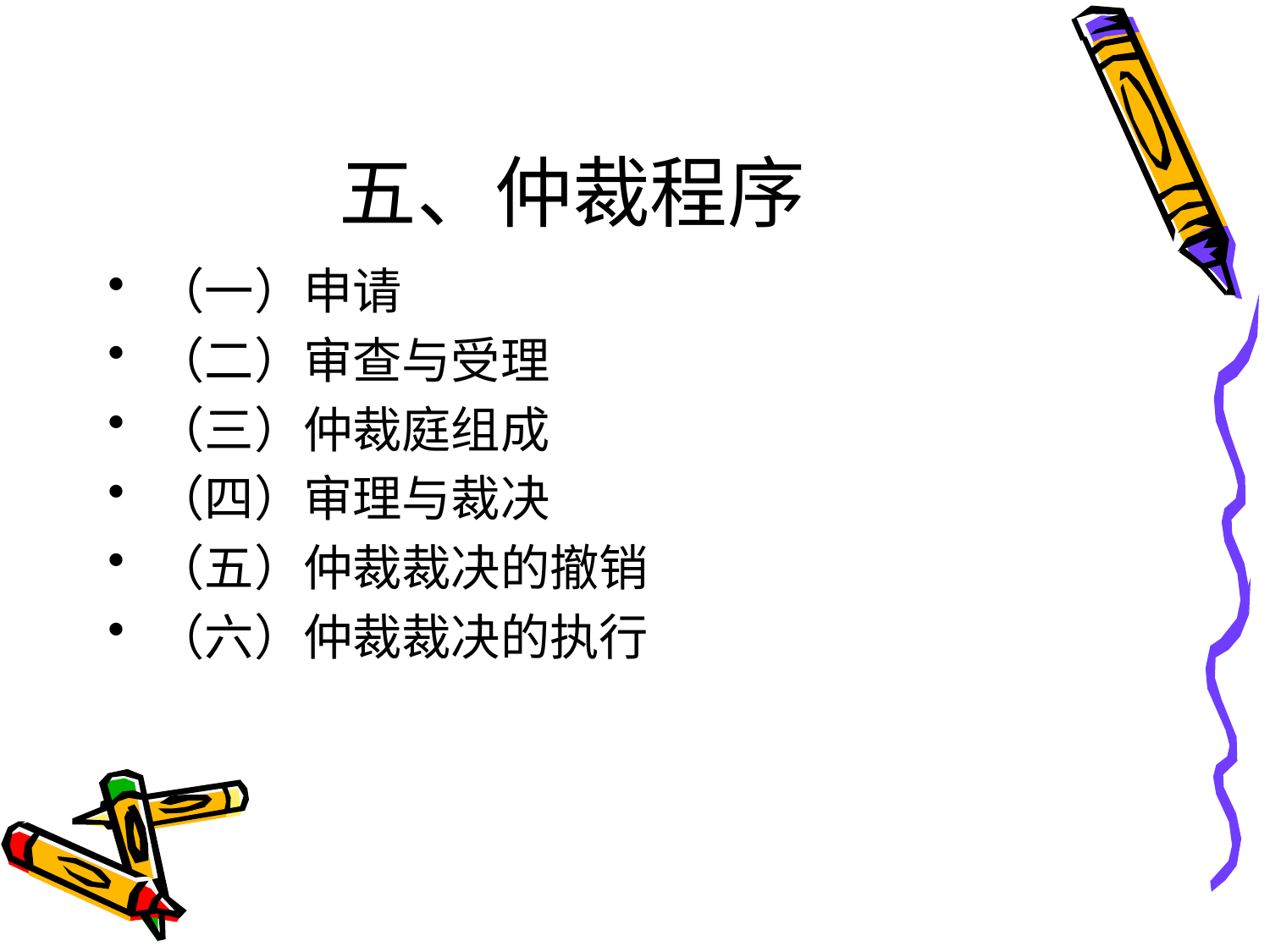

# 五、仲裁程序
（一）申请
（二）审查与受理
（三）仲裁庭组成
（四）审理与裁决
（五）仲裁裁决的撤销
（六）仲裁裁决的执行